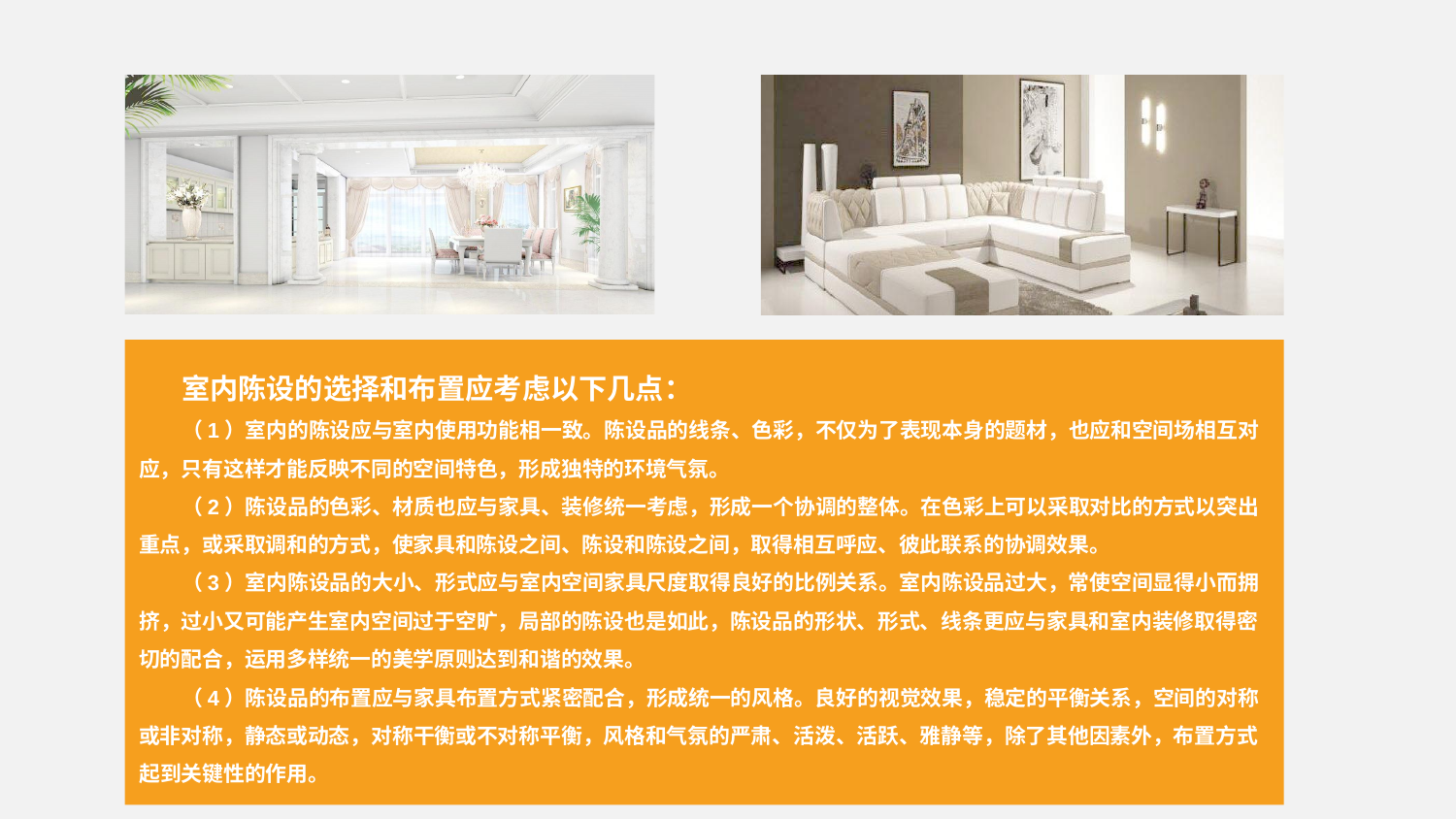

室内陈设的选择和布置应考虑以下几点：
（1）室内的陈设应与室内使用功能相一致。陈设品的线条、色彩，不仅为了表现本身的题材，也应和空间场相互对应，只有这样才能反映不同的空间特色，形成独特的环境气氛。 （2）陈设品的色彩、材质也应与家具、装修统一考虑，形成一个协调的整体。在色彩上可以采取对比的方式以突出重点，或采取调和的方式，使家具和陈设之间、陈设和陈设之间，取得相互呼应、彼此联系的协调效果。 （3）室内陈设品的大小、形式应与室内空间家具尺度取得良好的比例关系。室内陈设品过大，常使空间显得小而拥挤，过小又可能产生室内空间过于空旷，局部的陈设也是如此，陈设品的形状、形式、线条更应与家具和室内装修取得密切的配合，运用多样统一的美学原则达到和谐的效果。 （4）陈设品的布置应与家具布置方式紧密配合，形成统一的风格。良好的视觉效果，稳定的平衡关系，空间的对称或非对称，静态或动态，对称干衡或不对称平衡，风格和气氛的严肃、活泼、活跃、雅静等，除了其他因素外，布置方式起到关键性的作用。